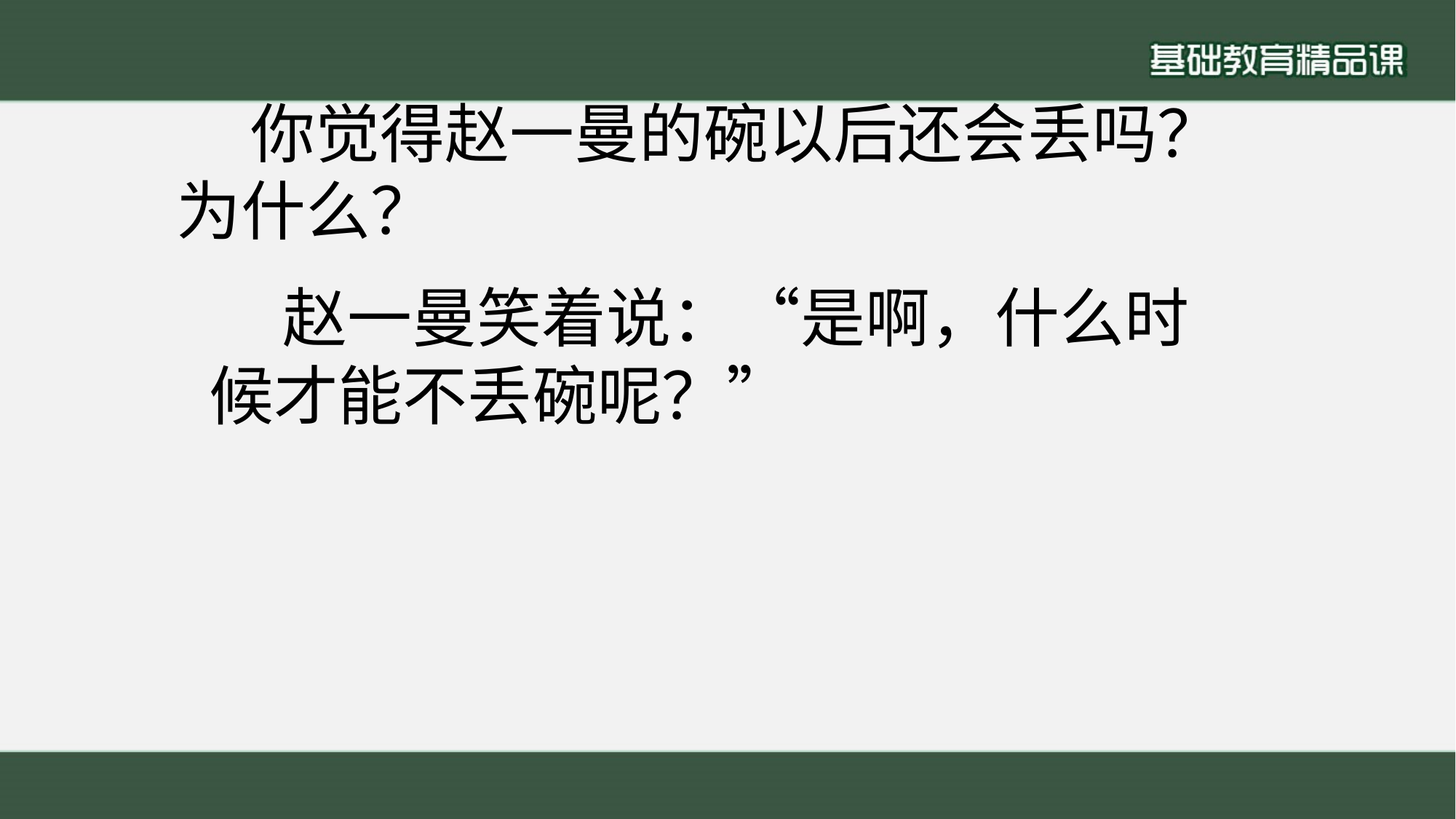

你觉得赵一曼的碗以后还会丢吗？为什么？
    赵一曼笑着说：“是啊，什么时候才能不丢碗呢？”